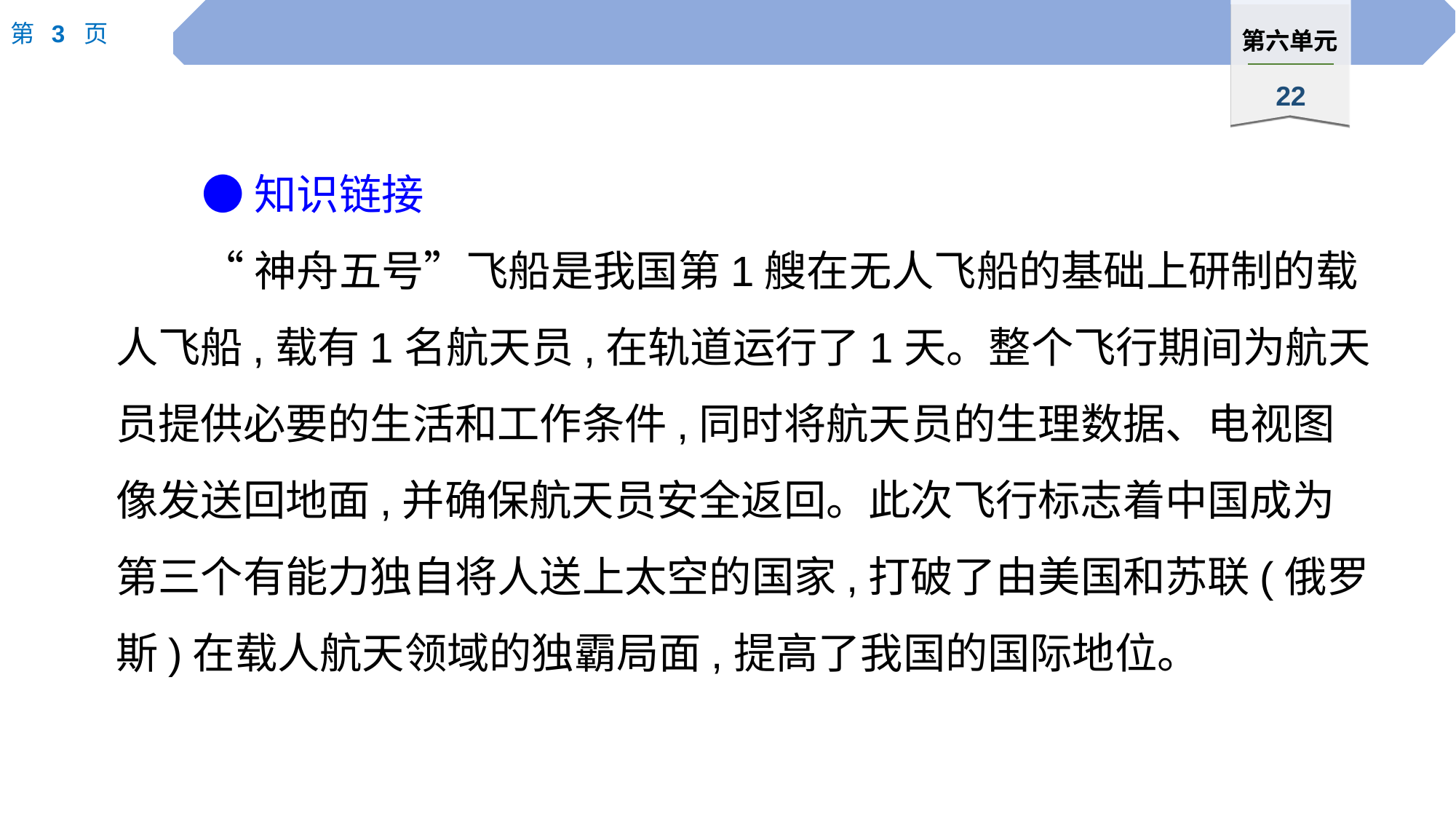

●知识链接
“神舟五号”飞船是我国第1艘在无人飞船的基础上研制的载人飞船,载有1名航天员,在轨道运行了1天。整个飞行期间为航天员提供必要的生活和工作条件,同时将航天员的生理数据、电视图像发送回地面,并确保航天员安全返回。此次飞行标志着中国成为第三个有能力独自将人送上太空的国家,打破了由美国和苏联(俄罗斯)在载人航天领域的独霸局面,提高了我国的国际地位。